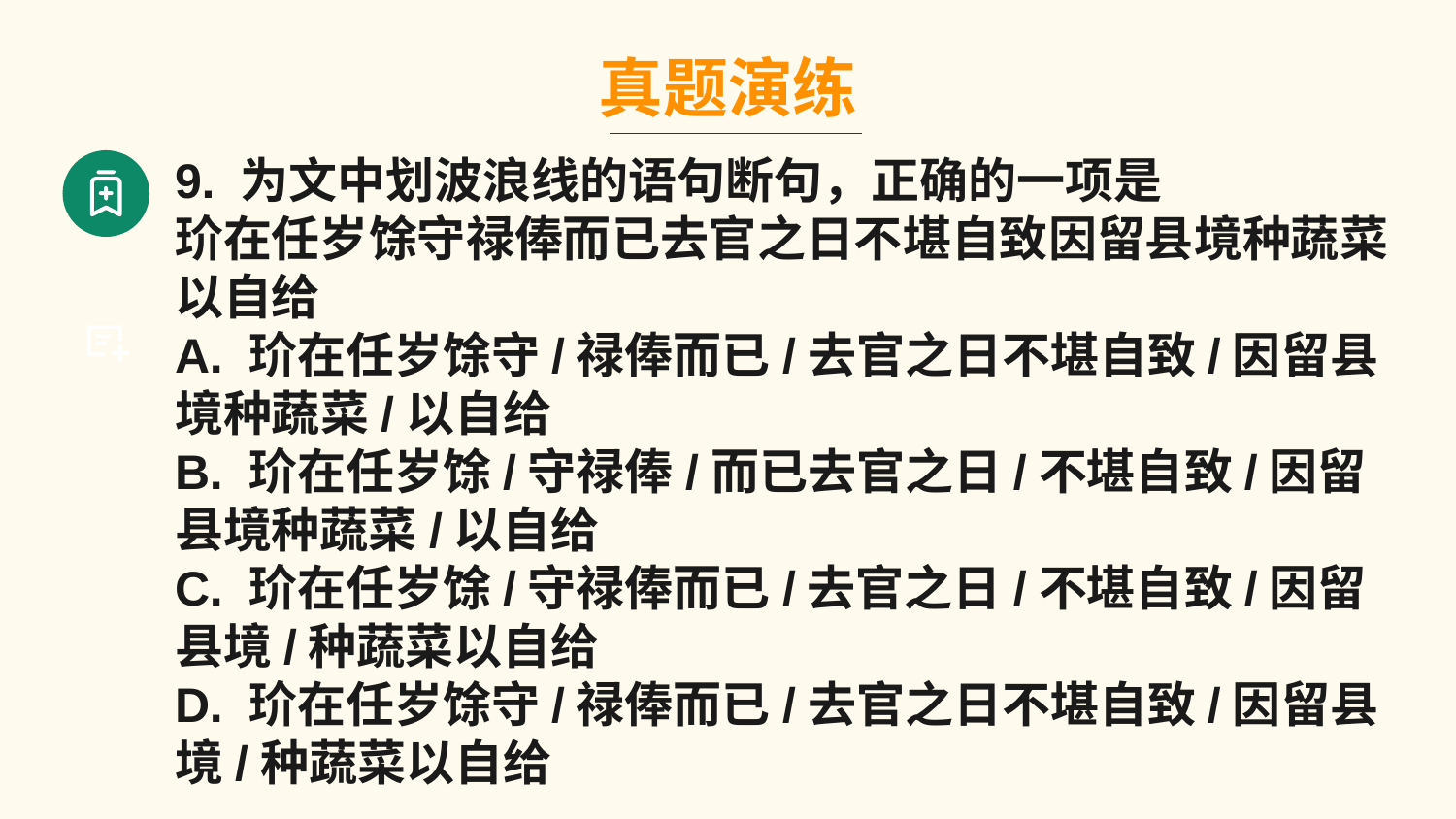

真题演练
9. 为文中划波浪线的语句断句，正确的一项是
玠在任岁馀守禄俸而已去官之日不堪自致因留县境种蔬菜以自给
A. 玠在任岁馀守/禄俸而已/去官之日不堪自致/因留县境种蔬菜/以自给
B. 玠在任岁馀/守禄俸/而已去官之日/不堪自致/因留县境种蔬菜/以自给
C. 玠在任岁馀/守禄俸而已/去官之日/不堪自致/因留县境/种蔬菜以自给
D. 玠在任岁馀守/禄俸而已/去官之日不堪自致/因留县境/种蔬菜以自给